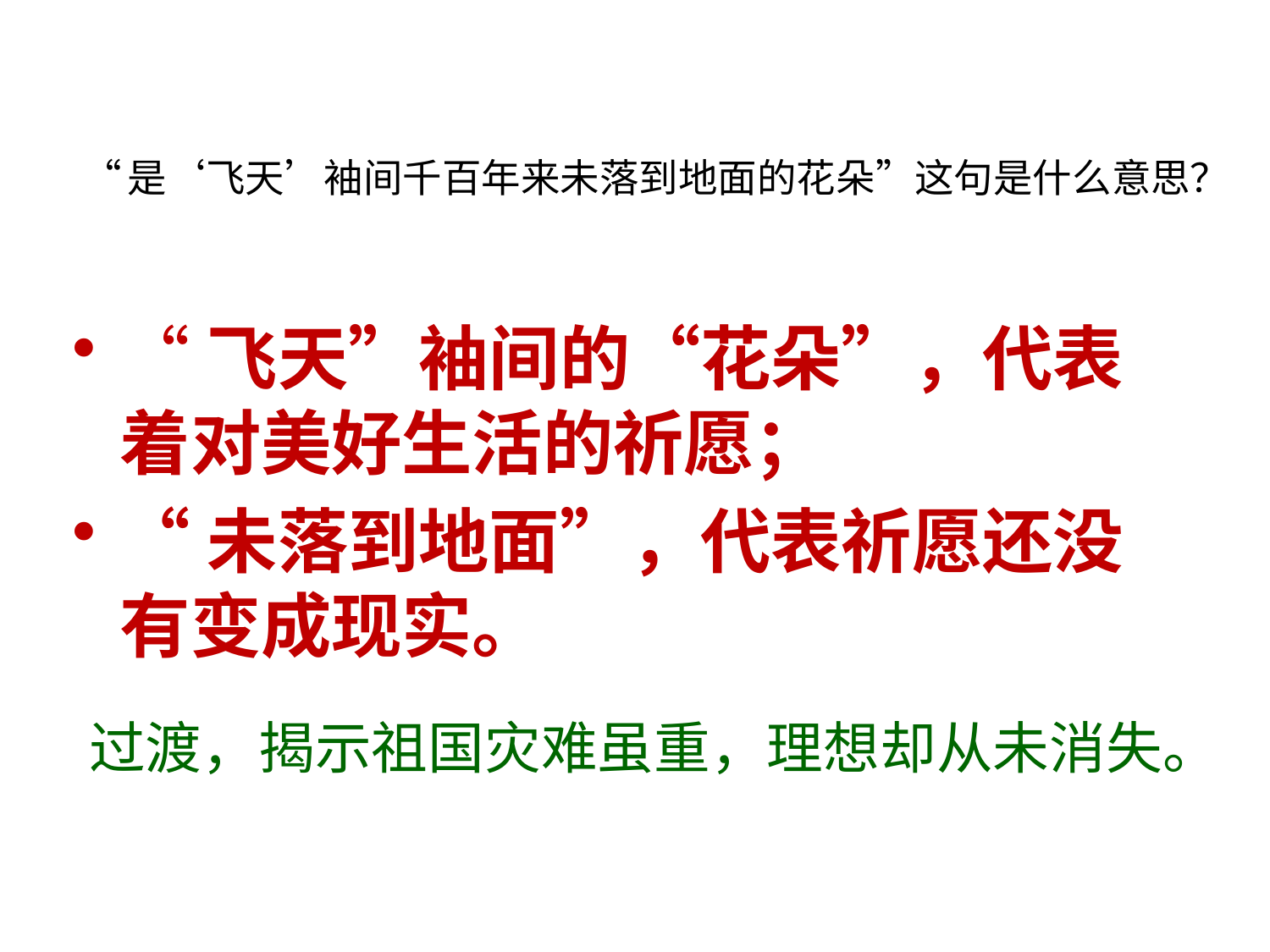

# “是‘飞天’袖间千百年来未落到地面的花朵”这句是什么意思？
“飞天”袖间的“花朵”，代表着对美好生活的祈愿；
“未落到地面”，代表祈愿还没有变成现实。
过渡，揭示祖国灾难虽重，理想却从未消失。